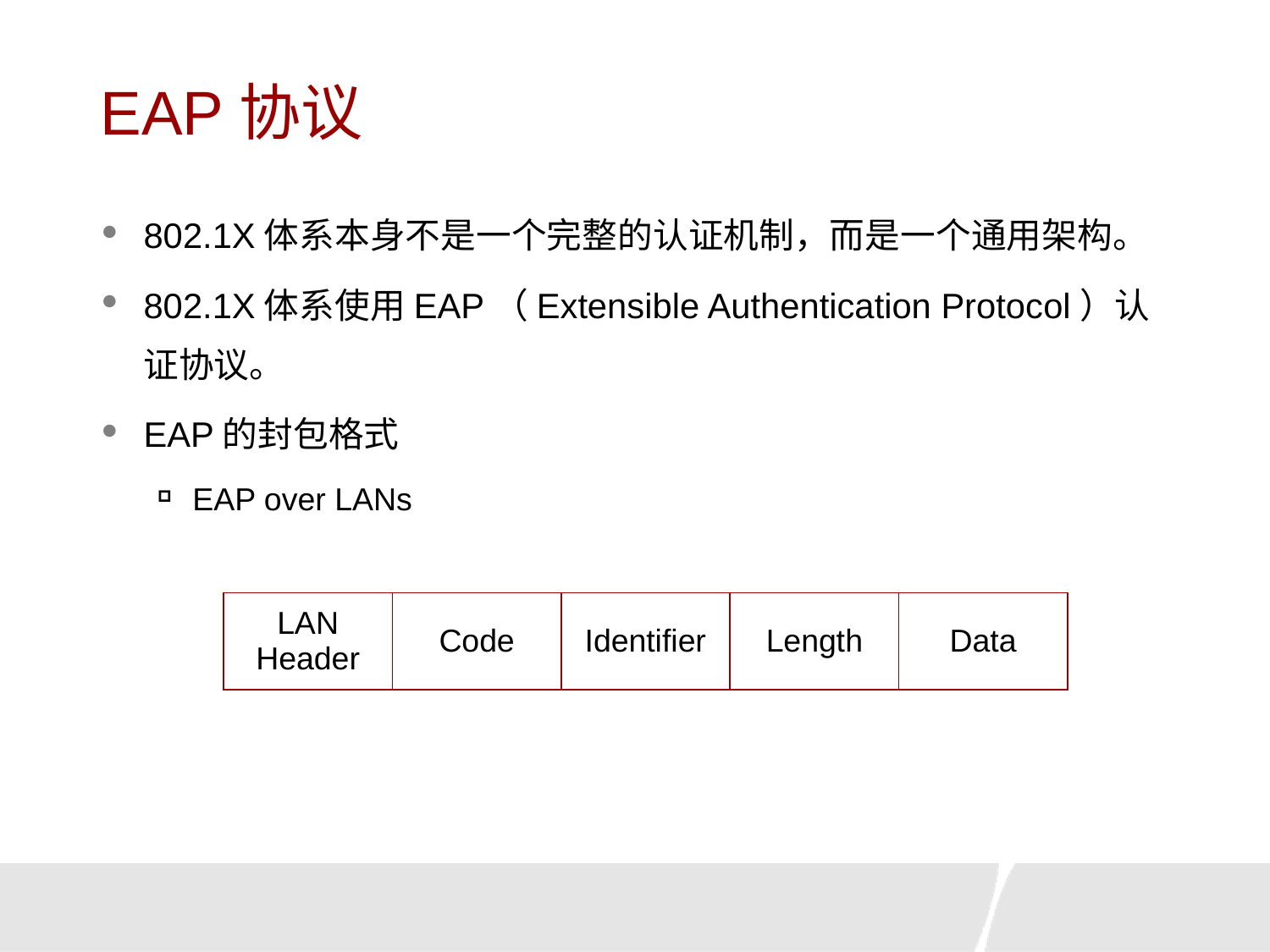

# EAP协议
802.1X体系本身不是一个完整的认证机制，而是一个通用架构。
802.1X体系使用EAP（Extensible Authentication Protocol）认证协议。
EAP的封包格式
EAP over LANs
| LAN Header | Code | Identifier | Length | Data |
| --- | --- | --- | --- | --- |